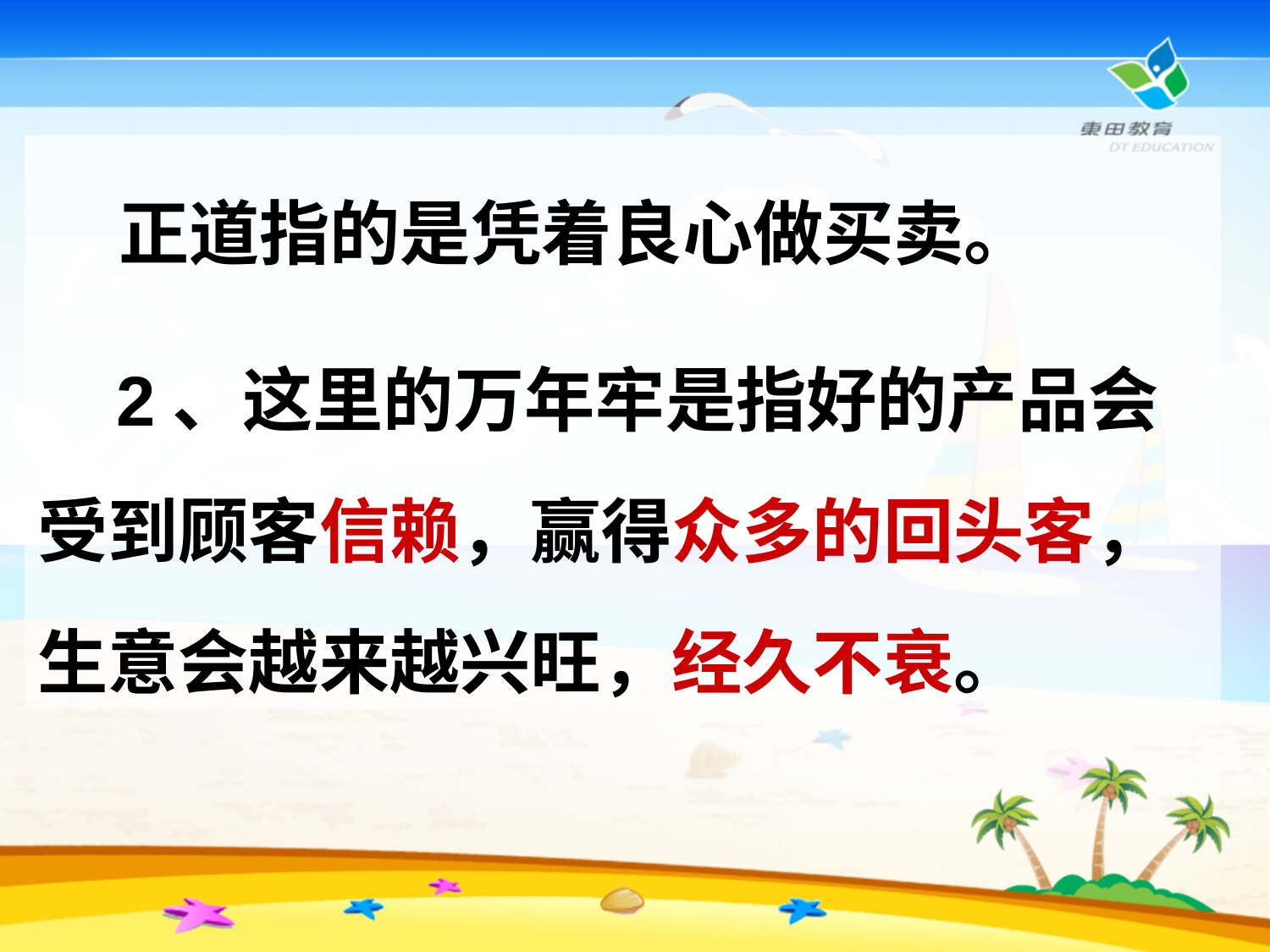

正道指的是凭着良心做买卖。
    2、这里的万年牢是指好的产品会受到顾客信赖，赢得众多的回头客，生意会越来越兴旺，经久不衰。